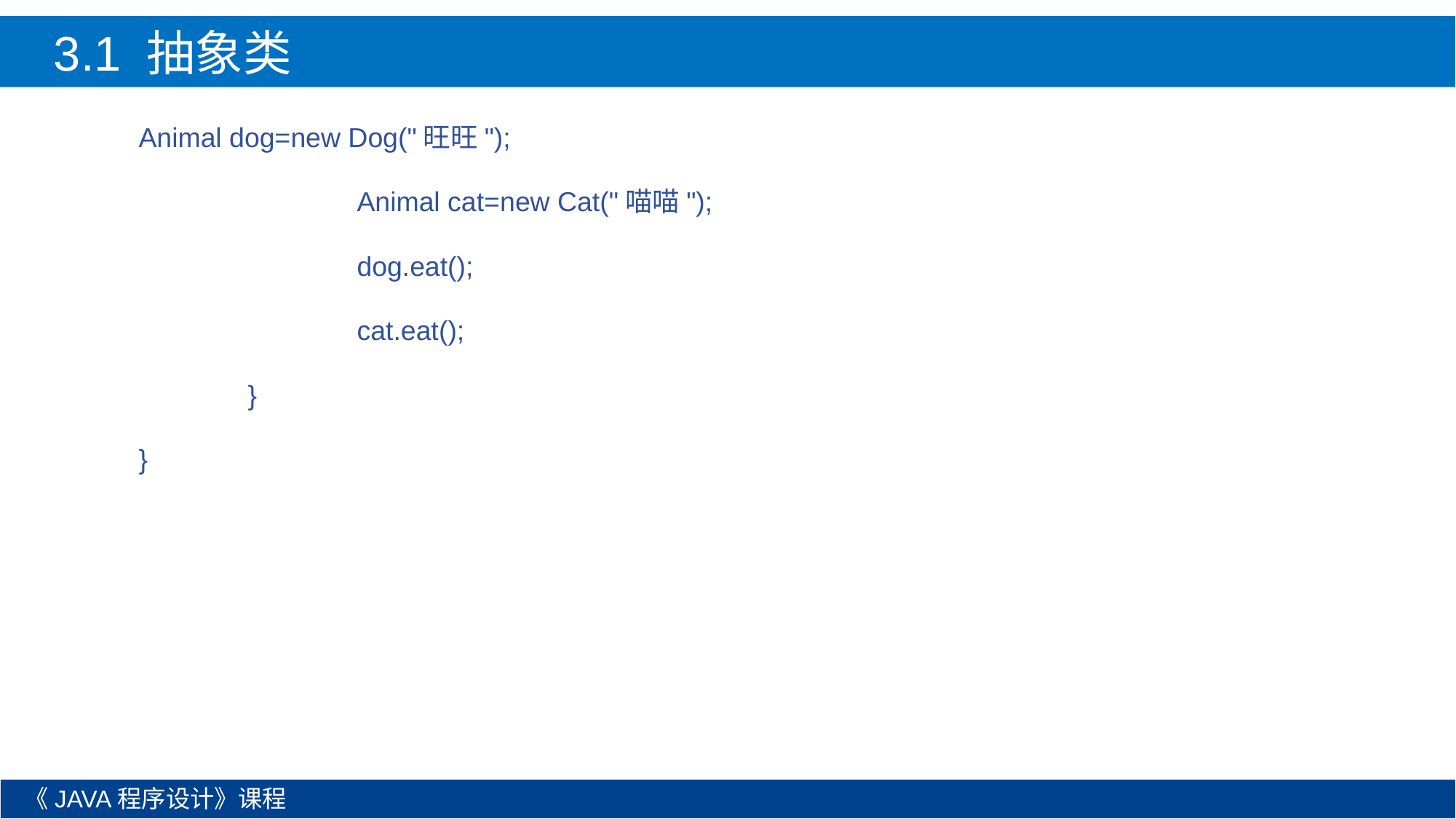

3.1 抽象类
Animal dog=new Dog("旺旺");
		Animal cat=new Cat("喵喵");
		dog.eat();
		cat.eat();
	}
}
《JAVA程序设计》课程